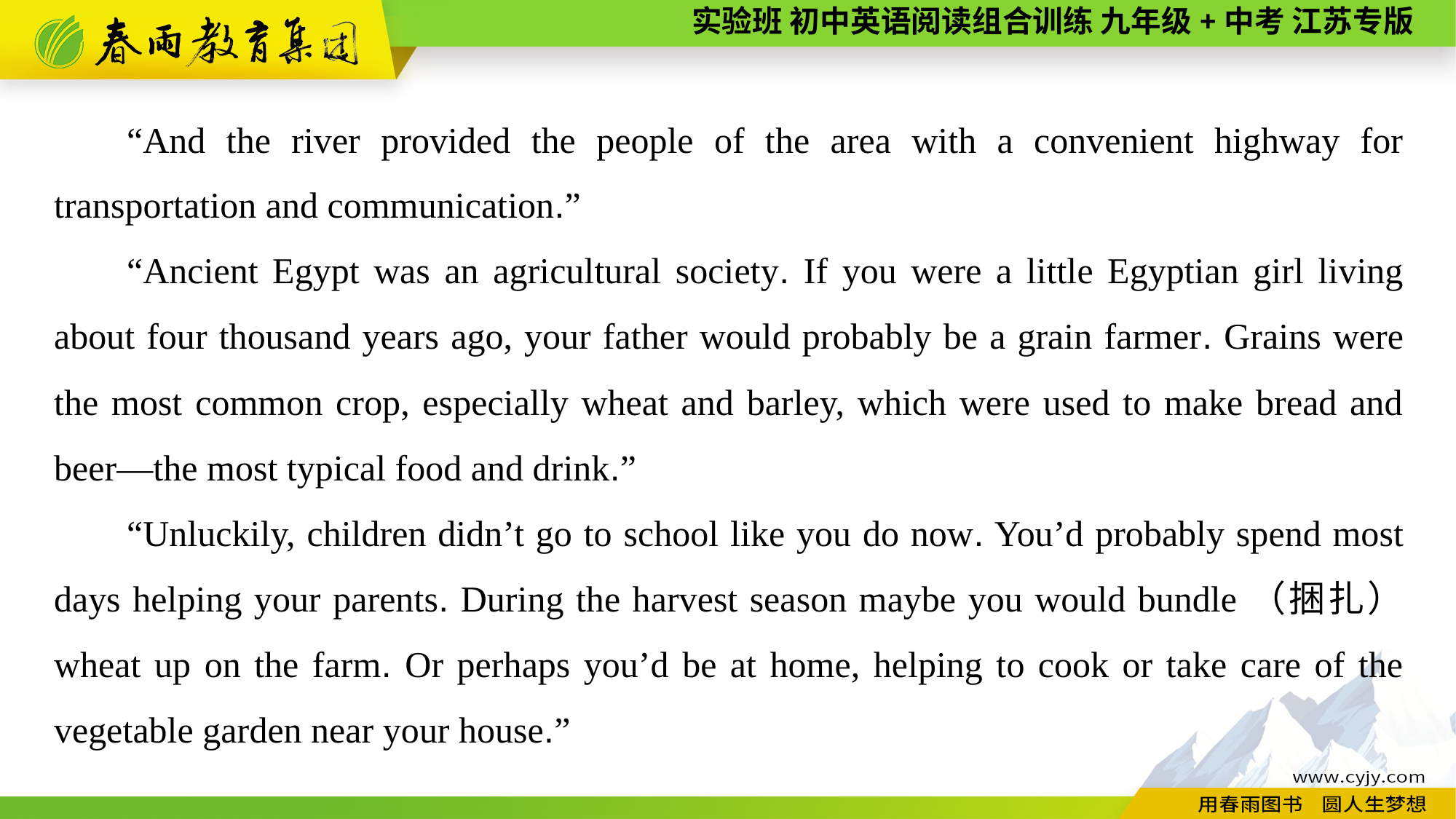

“And the river provided the people of the area with a convenient highway for transportation and communication.”
“Ancient Egypt was an agricultural society. If you were a little Egyptian girl living about four thousand years ago, your father would probably be a grain farmer. Grains were the most common crop, especially wheat and barley, which were used to make bread and beer—the most typical food and drink.”
“Unluckily, children didn’t go to school like you do now. You’d probably spend most days helping your parents. During the harvest season maybe you would bundle（捆扎） wheat up on the farm. Or perhaps you’d be at home, helping to cook or take care of the vegetable garden near your house.”